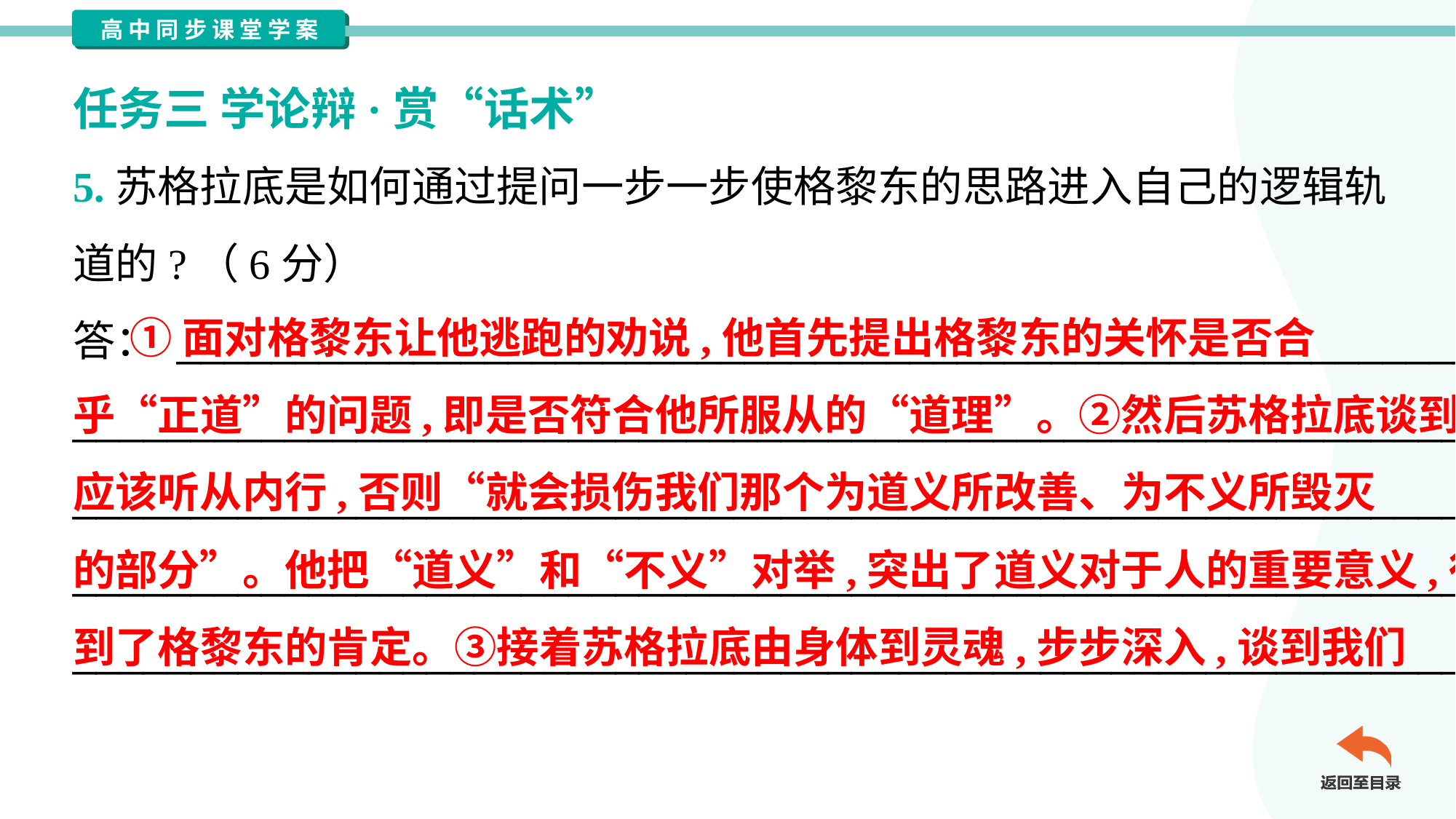

任务三 学论辩·赏“话术”
5.苏格拉底是如何通过提问一步一步使格黎东的思路进入自己的逻辑轨
道的?（6分）
答： ________________________________________________________
_____________________________________________________________
_____________________________________________________________
_____________________________________________________________
_____________________________________________________________
      ①面对格黎东让他逃跑的劝说,他首先提出格黎东的关怀是否合
乎“正道”的问题,即是否符合他所服从的“道理”。②然后苏格拉底谈到
应该听从内行,否则“就会损伤我们那个为道义所改善、为不义所毁灭
的部分”。他把“道义”和“不义”对举,突出了道义对于人的重要意义,得
到了格黎东的肯定。③接着苏格拉底由身体到灵魂,步步深入,谈到我们